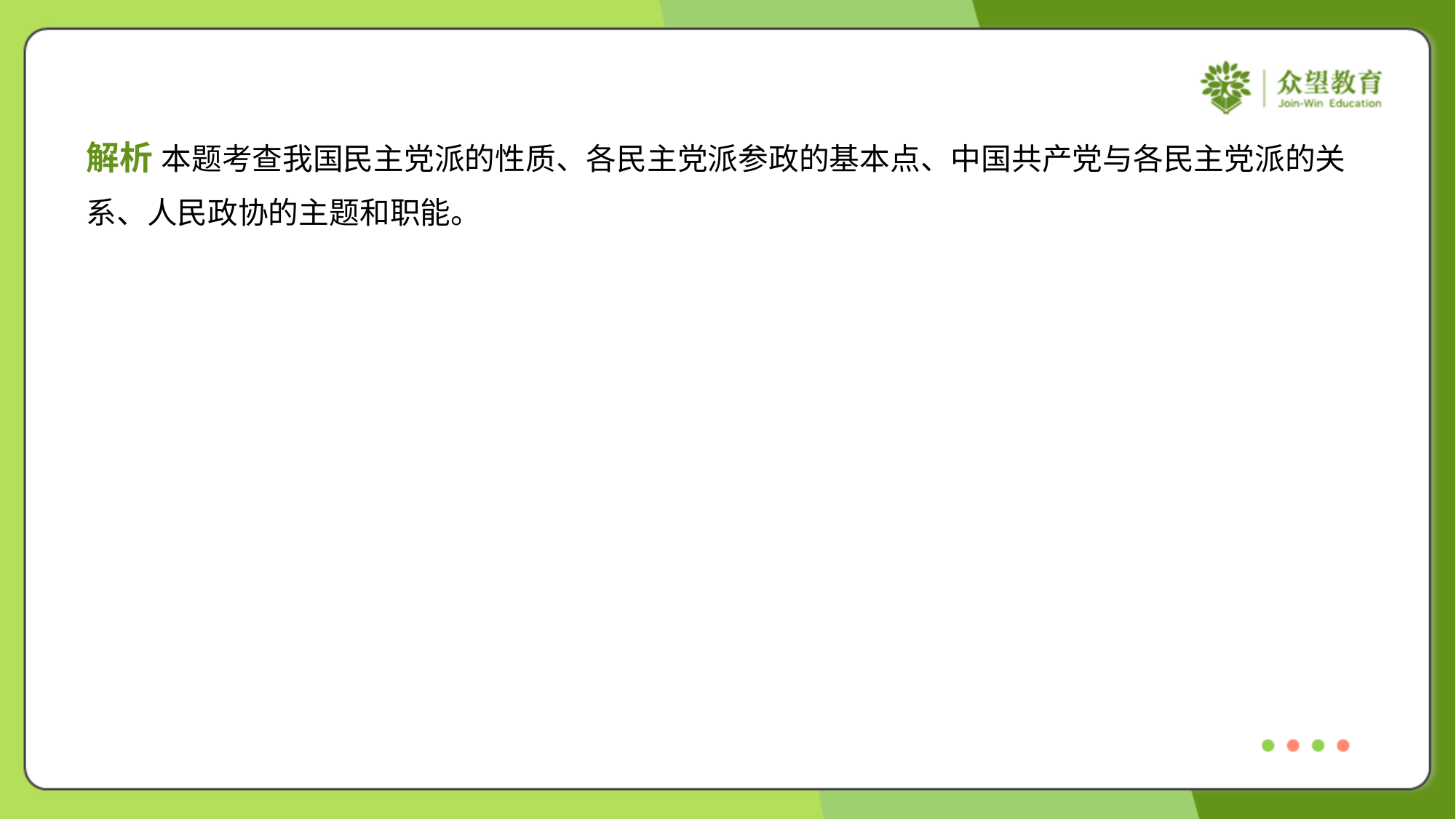

解析 本题考查我国民主党派的性质、各民主党派参政的基本点、中国共产党与各民主党派的关
系、人民政协的主题和职能。